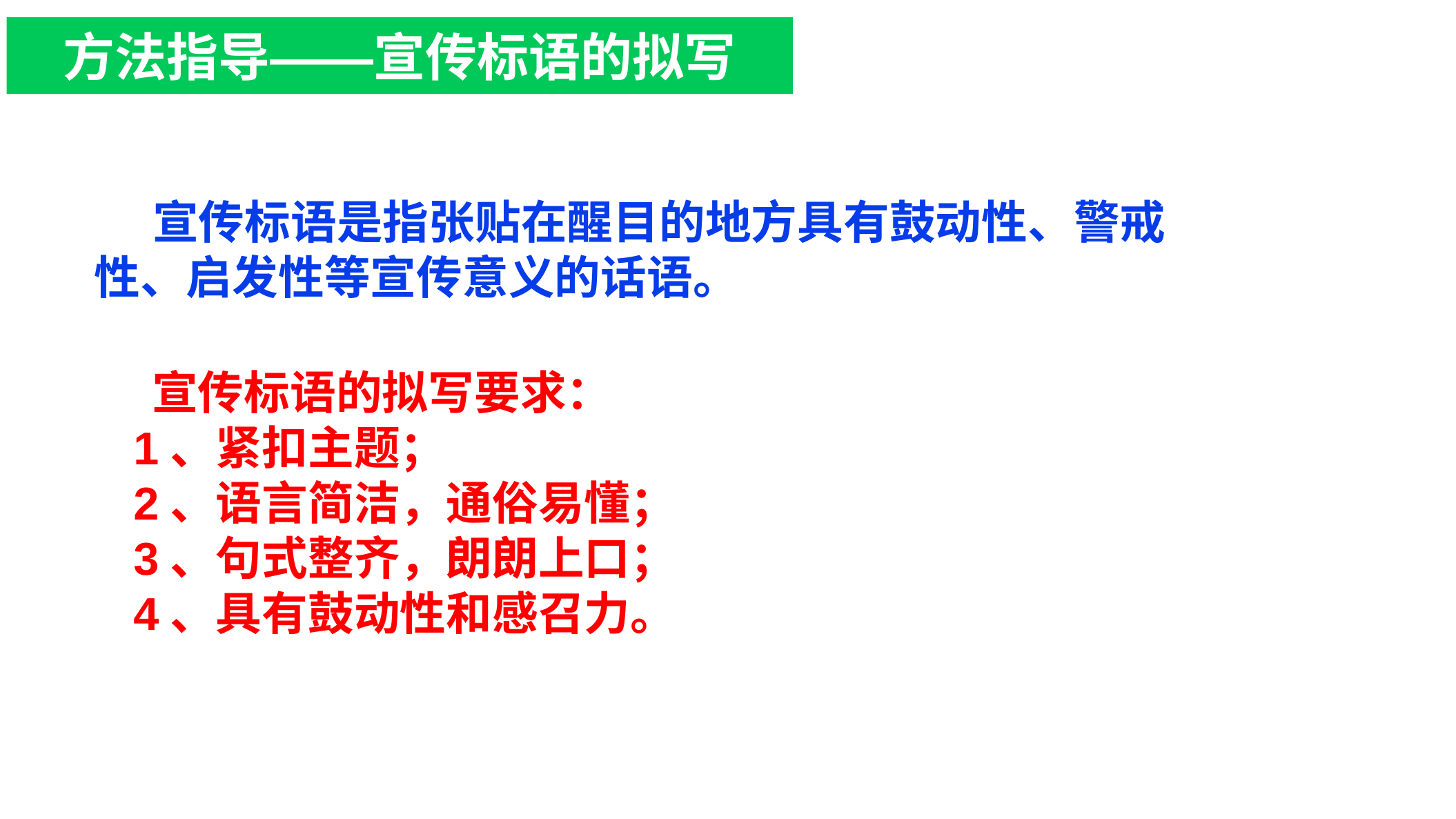

方法指导——宣传标语的拟写
点击添加相关标题文字
     宣传标语是指张贴在醒目的地方具有鼓动性、警戒性、启发性等宣传意义的话语。
 宣传标语的拟写要求：
1、紧扣主题；
2、语言简洁，通俗易懂；
3、句式整齐，朗朗上口；
4、具有鼓动性和感召力。